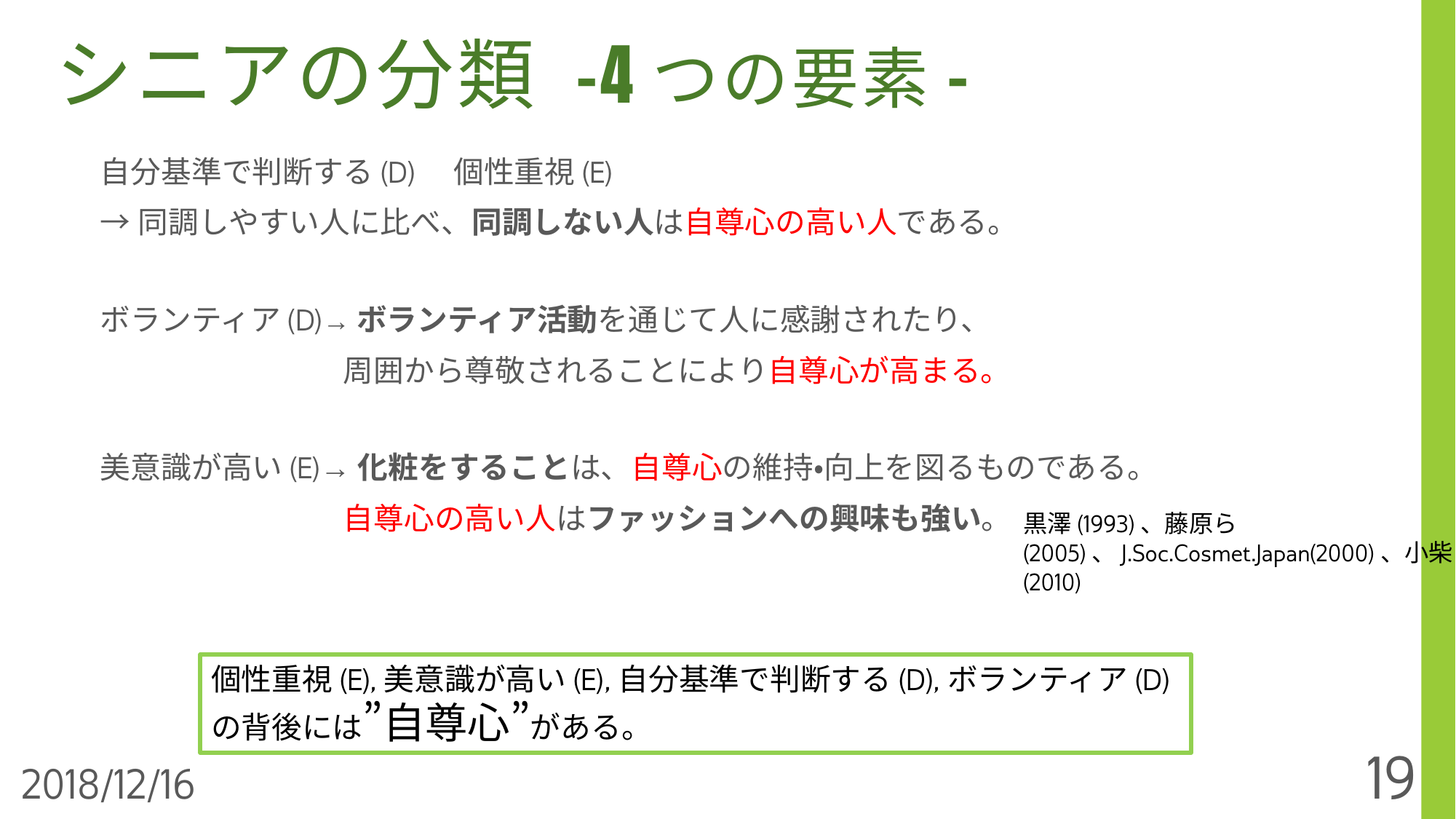

シニアの分類 -4つの要素-
自分基準で判断する(D)　個性重視(E)
→同調しやすい人に比べ、同調しない人は自尊心の高い人である。

ボランティア(D)→ボランティア活動を通じて人に感謝されたり、
　　　　　　　　周囲から尊敬されることにより自尊心が高まる。

美意識が高い(E)→化粧をすることは、自尊心の維持・向上を図るものである。
　　　　　　　　自尊心の高い人はファッションへの興味も強い。

黒澤(1993)、藤原ら(2005)、J.Soc.Cosmet.Japan(2000)、小柴(2010)
個性重視(E),美意識が高い(E),自分基準で判断する(D),ボランティア(D)
の背後には”自尊心”がある。
19
2018/12/16